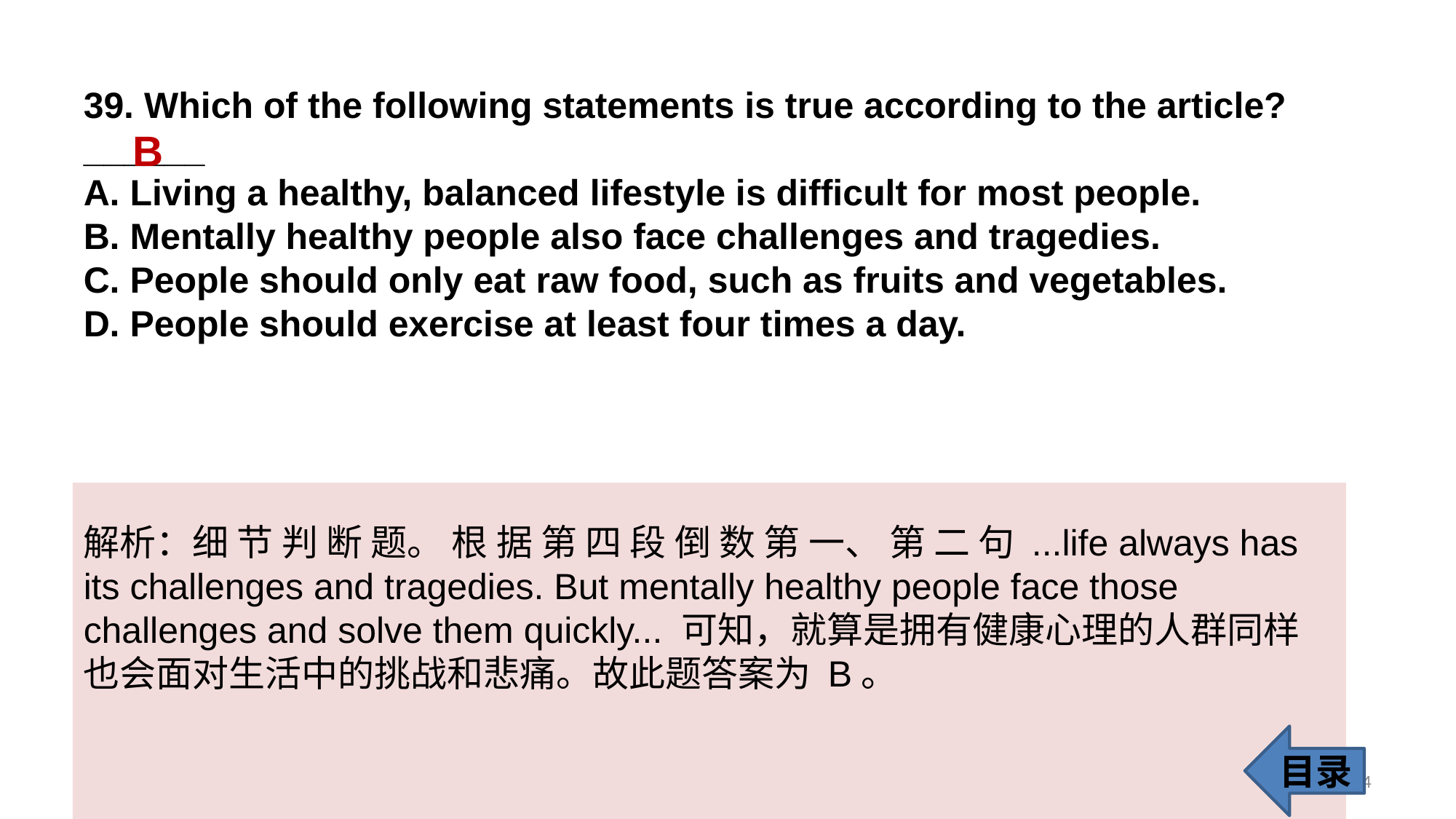

39. Which of the following statements is true according to the article? ______
A. Living a healthy, balanced lifestyle is difficult for most people.
B. Mentally healthy people also face challenges and tragedies.
C. People should only eat raw food, such as fruits and vegetables.
D. People should exercise at least four times a day.
B

解析：细 节 判 断 题。 根 据 第 四 段 倒 数 第 一、 第 二 句 ...life always has its challenges and tragedies. But mentally healthy people face those challenges and solve them quickly... 可知，就算是拥有健康心理的人群同样也会面对生活中的挑战和悲痛。故此题答案为 B。
目录
44